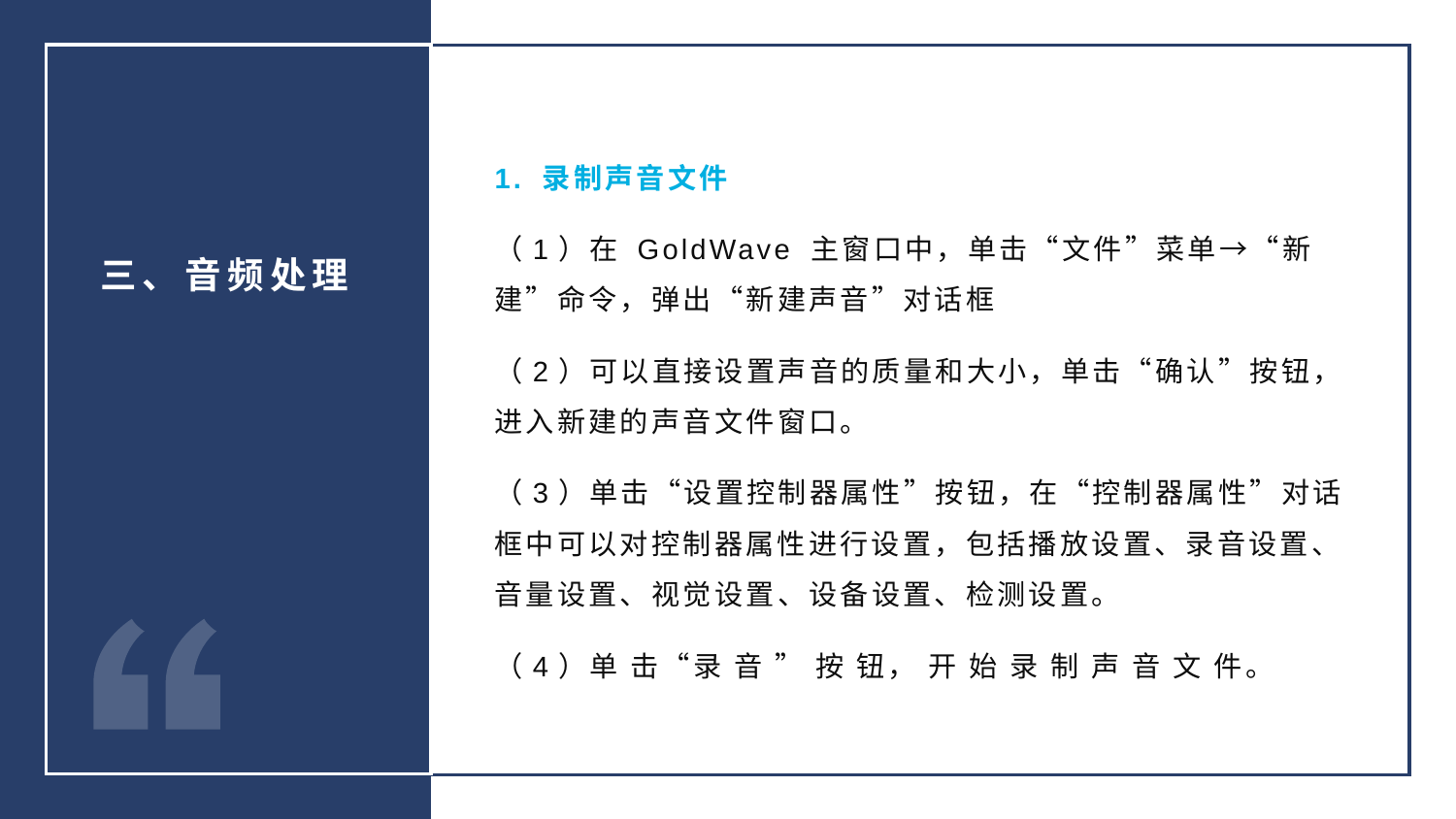

1. 录制声音文件
（1）在 GoldWave 主窗口中，单击“文件”菜单→“新建”命令，弹出“新建声音”对话框
（2）可以直接设置声音的质量和大小，单击“确认”按钮，进入新建的声音文件窗口。
（3）单击“设置控制器属性”按钮，在“控制器属性”对话框中可以对控制器属性进行设置，包括播放设置、录音设置、音量设置、视觉设置、设备设置、检测设置。
（4）单 击“录 音 ” 按 钮， 开 始 录 制 声 音 文 件。
三、音频处理